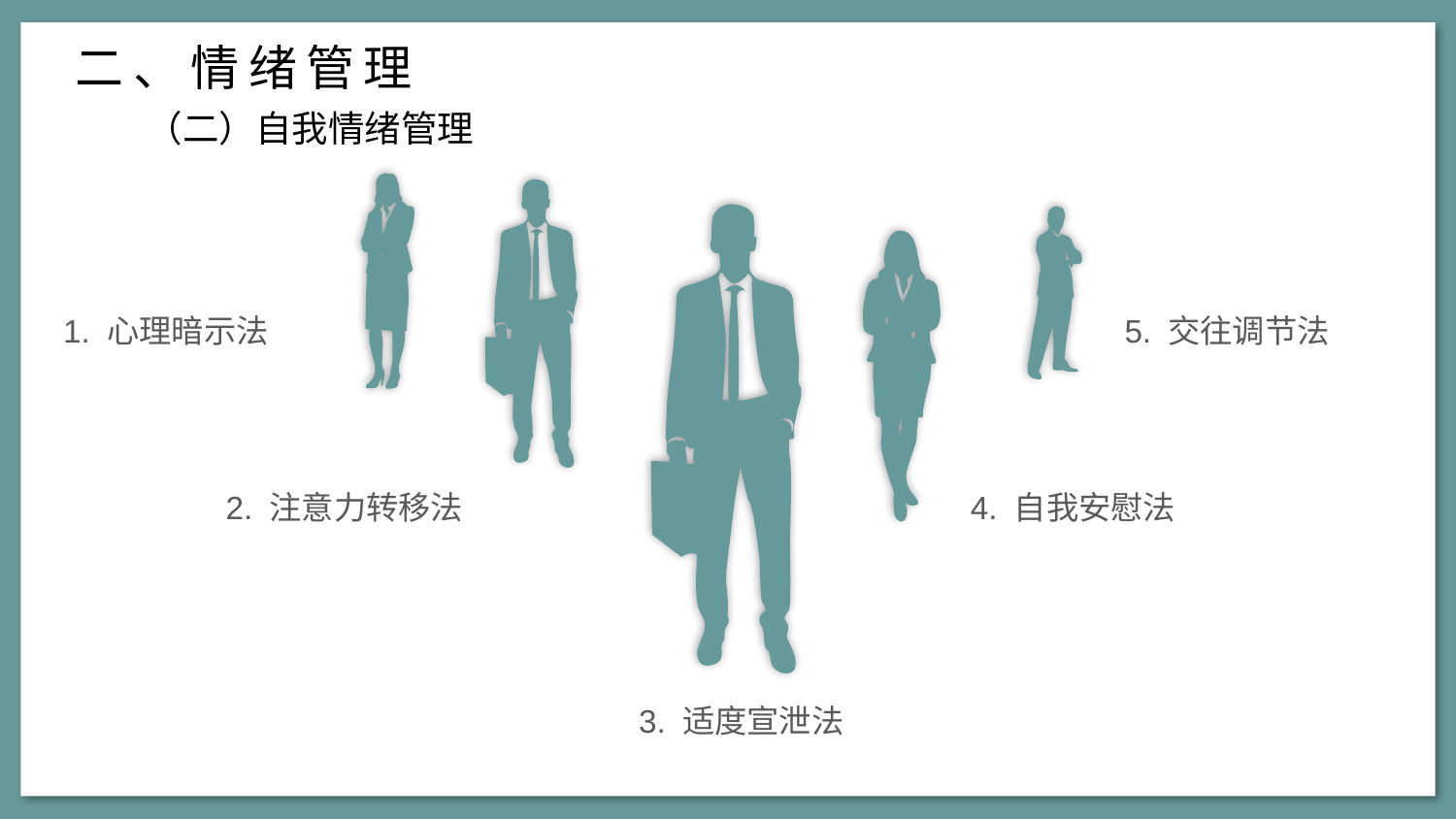

二、情绪管理
（二）自我情绪管理

1. 心理暗示法
5. 交往调节法
2. 注意力转移法
4. 自我安慰法
3. 适度宣泄法